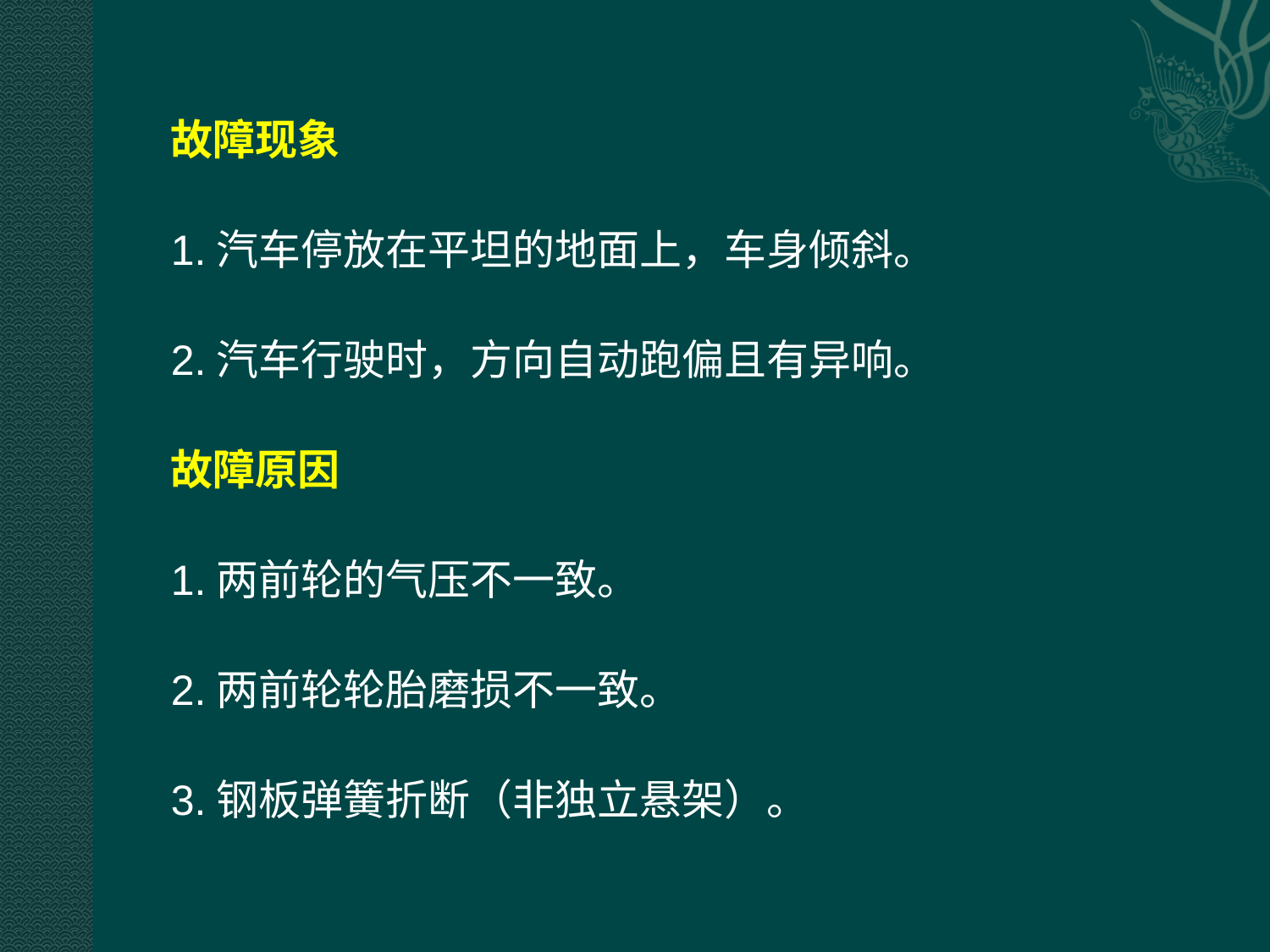

故障现象
1.汽车停放在平坦的地面上，车身倾斜。
2.汽车行驶时，方向自动跑偏且有异响。
故障原因
1.两前轮的气压不一致。
2.两前轮轮胎磨损不一致。
3.钢板弹簧折断（非独立悬架）。